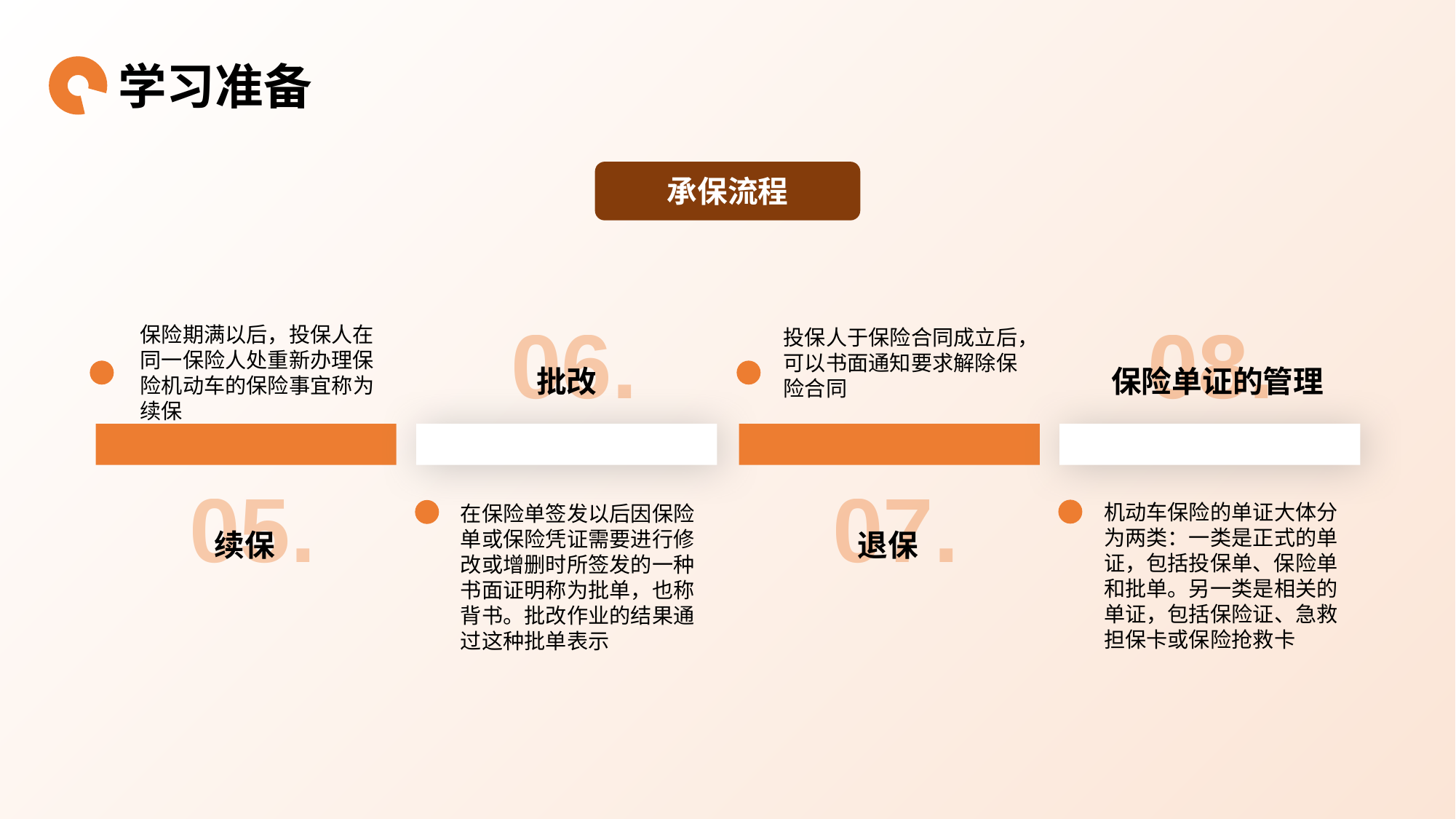

学习准备

承保流程
06.
08.
保险期满以后，投保人在同一保险人处重新办理保险机动车的保险事宜称为续保
投保人于保险合同成立后，可以书面通知要求解除保险合同
批改
保险单证的管理

05.
07.
机动车保险的单证大体分为两类：一类是正式的单证，包括投保单、保险单和批单。另一类是相关的单证，包括保险证、急救担保卡或保险抢救卡
在保险单签发以后因保险单或保险凭证需要进行修改或增删时所签发的一种书面证明称为批单，也称背书。批改作业的结果通过这种批单表示

续保
退保